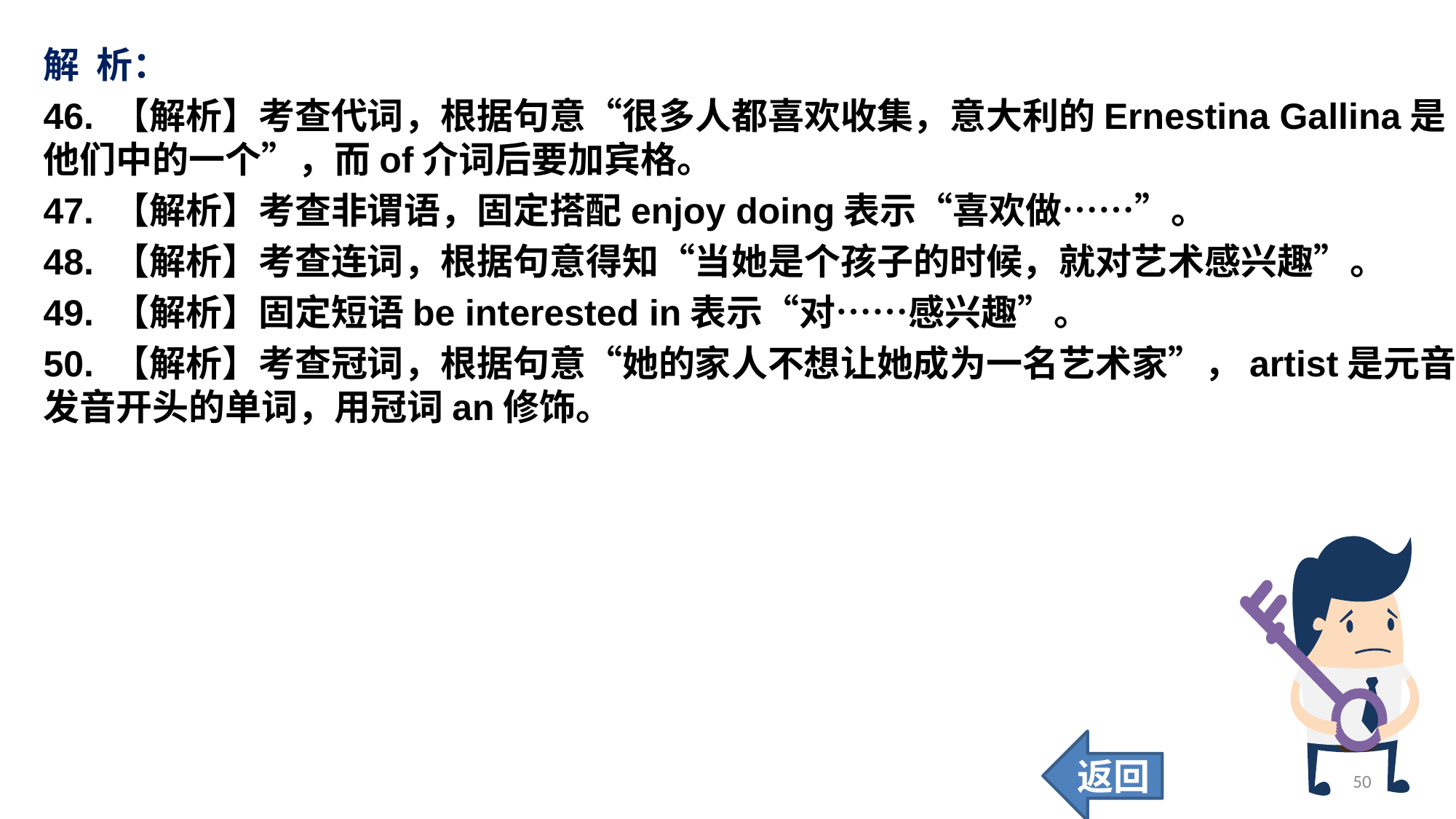

解  析：
46. 【解析】考查代词，根据句意“很多人都喜欢收集，意大利的Ernestina Gallina是他们中的一个”，而of介词后要加宾格。
47. 【解析】考查非谓语，固定搭配enjoy doing表示“喜欢做……”。
48. 【解析】考查连词，根据句意得知“当她是个孩子的时候，就对艺术感兴趣”。
49. 【解析】固定短语be interested in表示“对……感兴趣”。
50. 【解析】考查冠词，根据句意“她的家人不想让她成为一名艺术家”，artist是元音发音开头的单词，用冠词an修饰。

返回
50